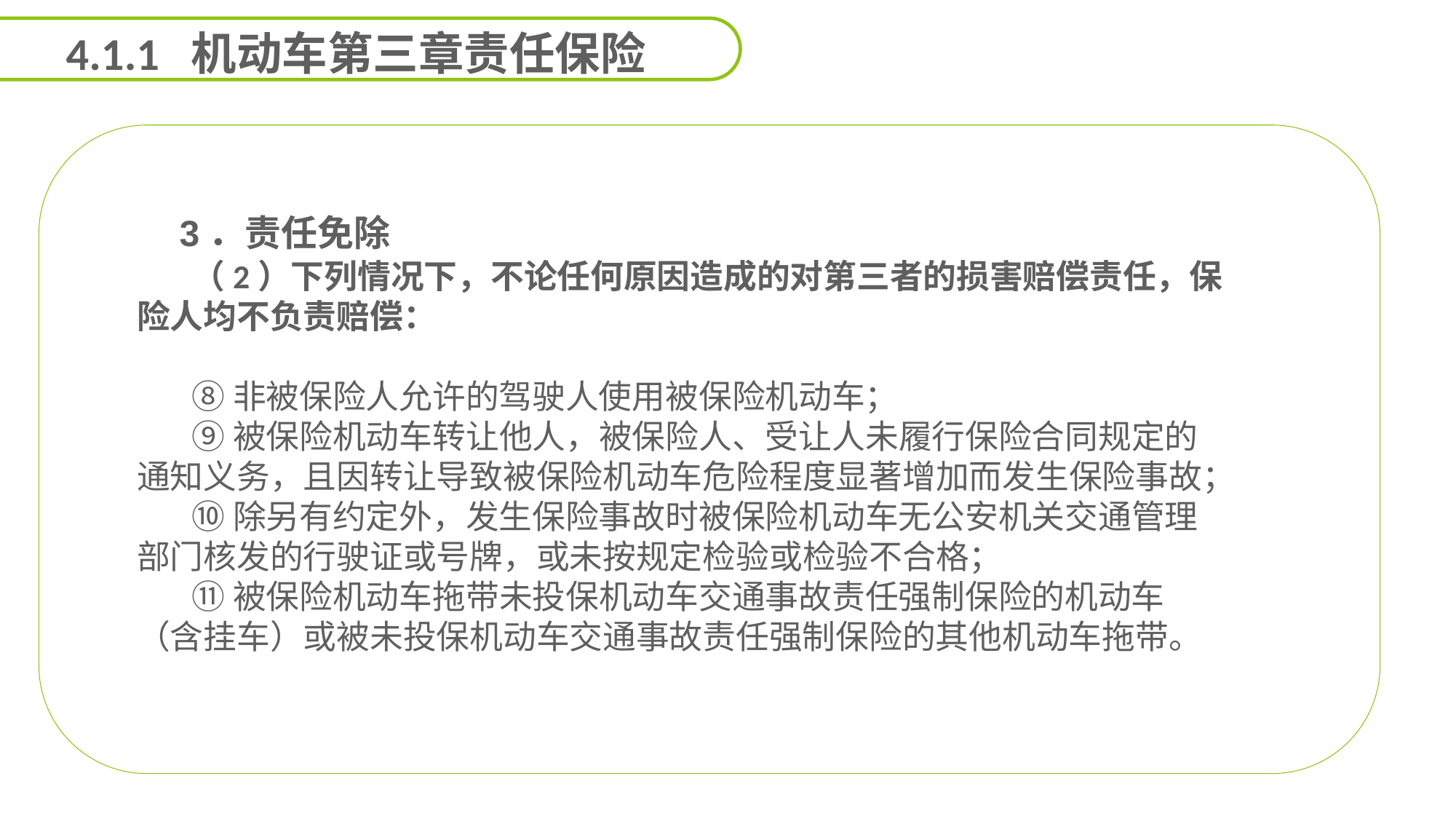

4.1.1  机动车第三章责任保险

 3．责任免除
（2）下列情况下，不论任何原因造成的对第三者的损害赔偿责任，保险人均不负责赔偿：

⑧非被保险人允许的驾驶人使用被保险机动车；
⑨被保险机动车转让他人，被保险人、受让人未履行保险合同规定的通知义务，且因转让导致被保险机动车危险程度显著增加而发生保险事故；
⑩除另有约定外，发生保险事故时被保险机动车无公安机关交通管理部门核发的行驶证或号牌，或未按规定检验或检验不合格；
⑪被保险机动车拖带未投保机动车交通事故责任强制保险的机动车（含挂车）或被未投保机动车交通事故责任强制保险的其他机动车拖带。

能力
目标
延迟符